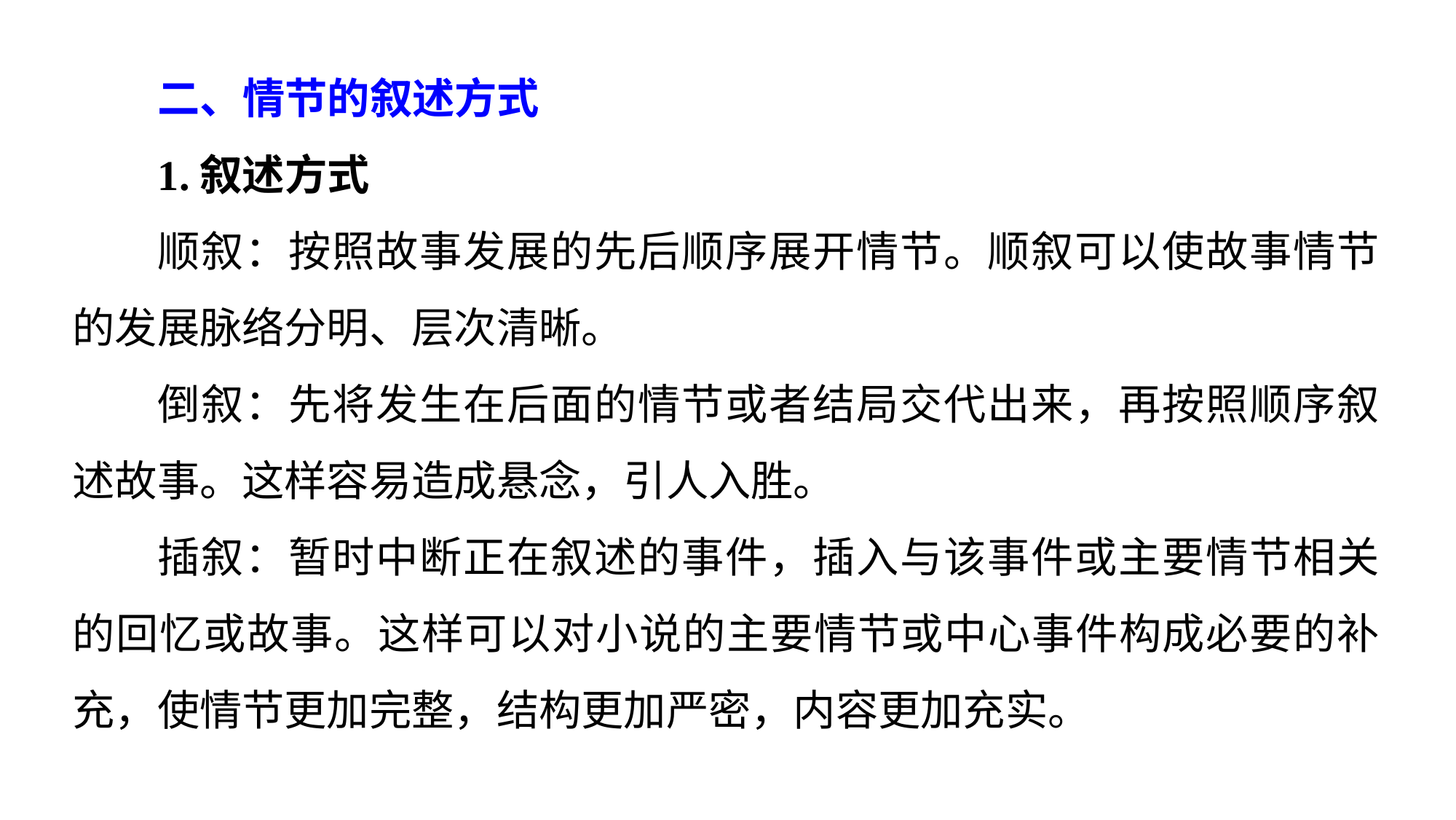

二、情节的叙述方式
1.叙述方式
顺叙：按照故事发展的先后顺序展开情节。顺叙可以使故事情节的发展脉络分明、层次清晰。
倒叙：先将发生在后面的情节或者结局交代出来，再按照顺序叙述故事。这样容易造成悬念，引人入胜。
插叙：暂时中断正在叙述的事件，插入与该事件或主要情节相关的回忆或故事。这样可以对小说的主要情节或中心事件构成必要的补充，使情节更加完整，结构更加严密，内容更加充实。